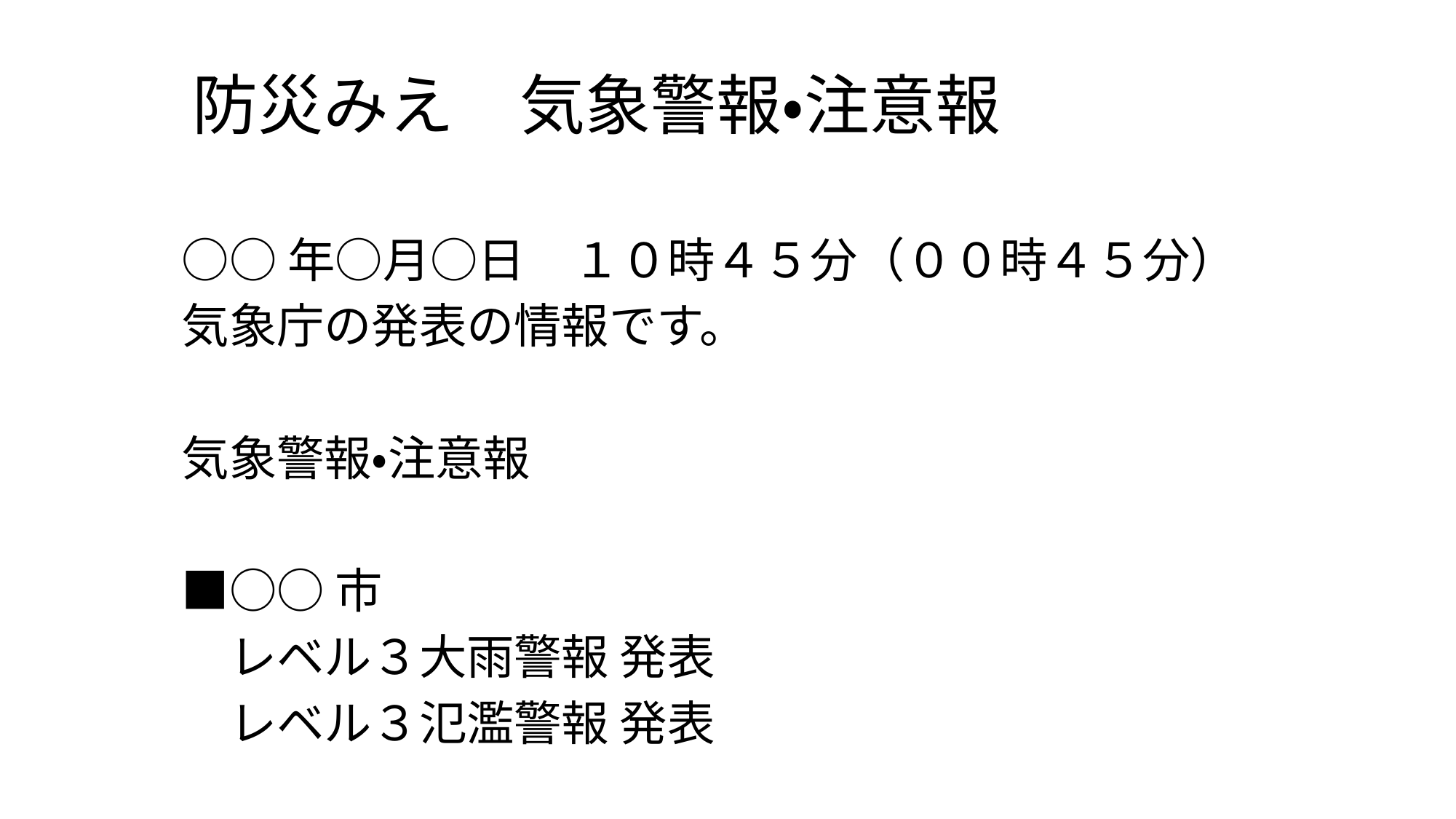

# 防災みえ　気象警報・注意報
○○年○月○日　１０時４５分（００時４５分）
気象庁の発表の情報です。

気象警報・注意報

■○○市
　レベル３大雨警報 発表
　レベル３氾濫警報 発表